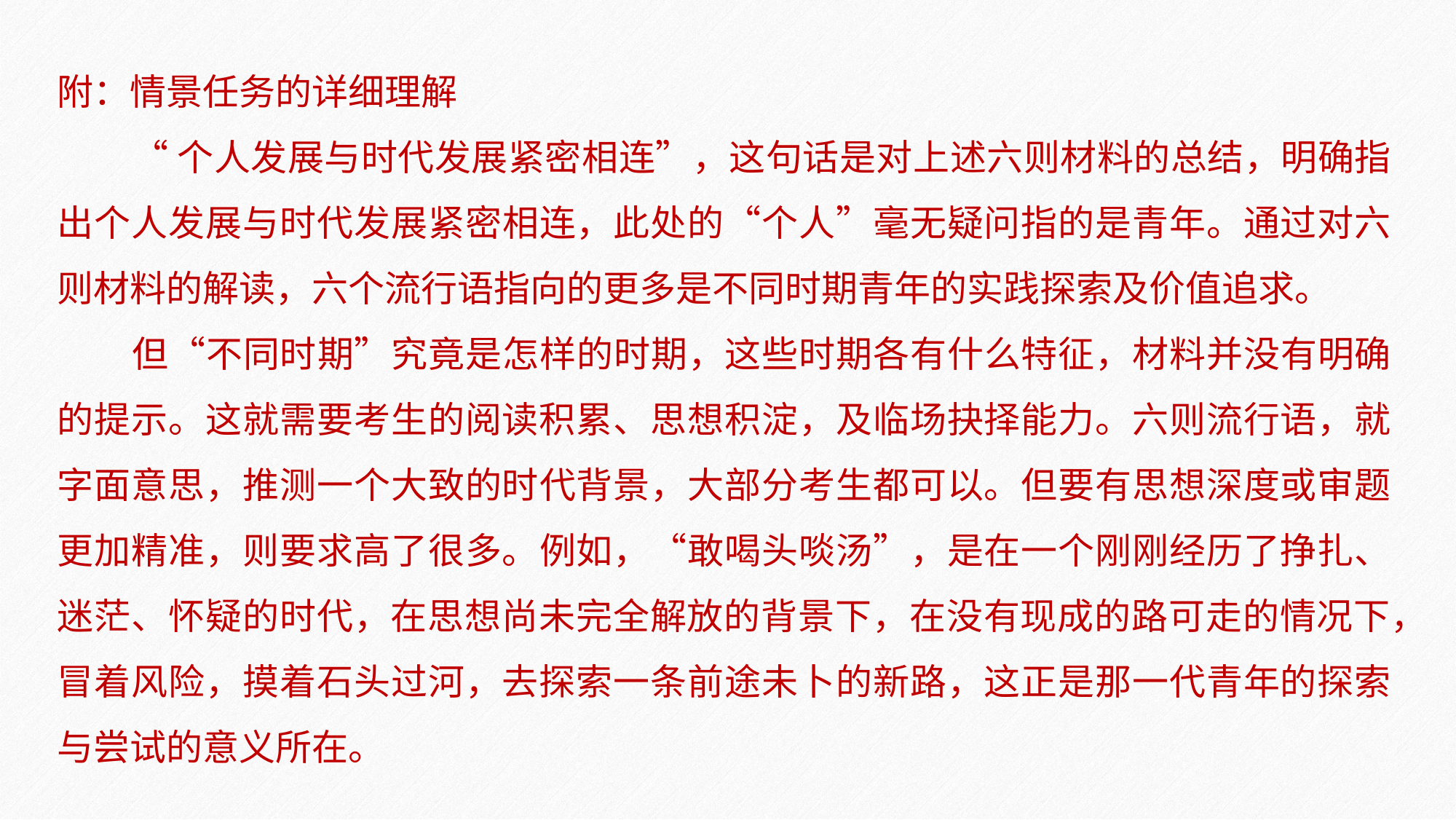

附：情景任务的详细理解
“个人发展与时代发展紧密相连”，这句话是对上述六则材料的总结，明确指出个人发展与时代发展紧密相连，此处的“个人”毫无疑问指的是青年。通过对六则材料的解读，六个流行语指向的更多是不同时期青年的实践探索及价值追求。
但“不同时期”究竟是怎样的时期，这些时期各有什么特征，材料并没有明确的提示。这就需要考生的阅读积累、思想积淀，及临场抉择能力。六则流行语，就字面意思，推测一个大致的时代背景，大部分考生都可以。但要有思想深度或审题更加精准，则要求高了很多。例如，“敢喝头啖汤”，是在一个刚刚经历了挣扎、迷茫、怀疑的时代，在思想尚未完全解放的背景下，在没有现成的路可走的情况下，冒着风险，摸着石头过河，去探索一条前途未卜的新路，这正是那一代青年的探索与尝试的意义所在。